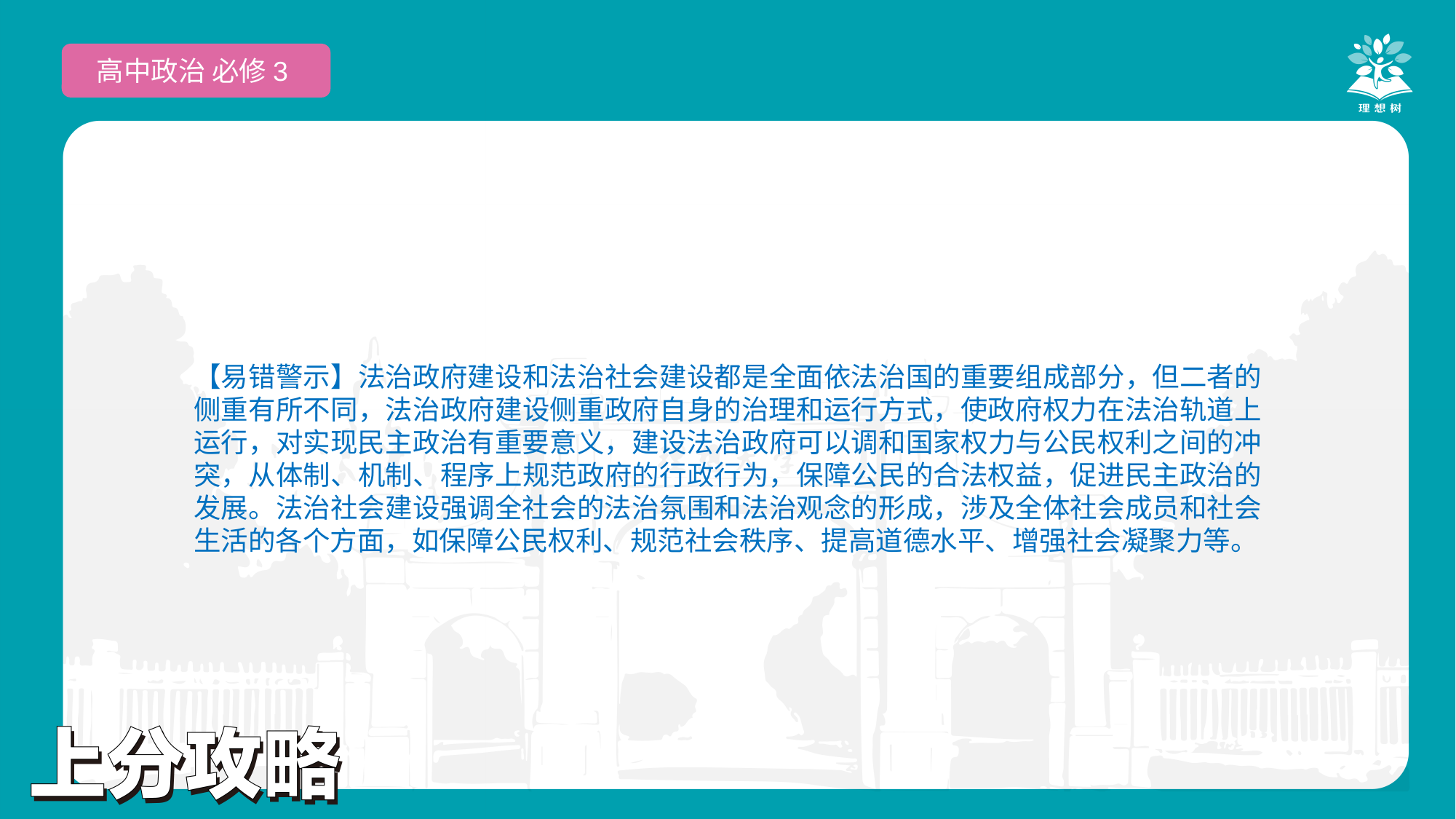

高中政治 必修3
【易错警示】法治政府建设和法治社会建设都是全面依法治国的重要组成部分，但二者的侧重有所不同，法治政府建设侧重政府自身的治理和运行方式，使政府权力在法治轨道上运行，对实现民主政治有重要意义，建设法治政府可以调和国家权力与公民权利之间的冲突，从体制、机制、程序上规范政府的行政行为，保障公民的合法权益，促进民主政治的发展。法治社会建设强调全社会的法治氛围和法治观念的形成，涉及全体社会成员和社会生活的各个方面，如保障公民权利、规范社会秩序、提高道德水平、增强社会凝聚力等。